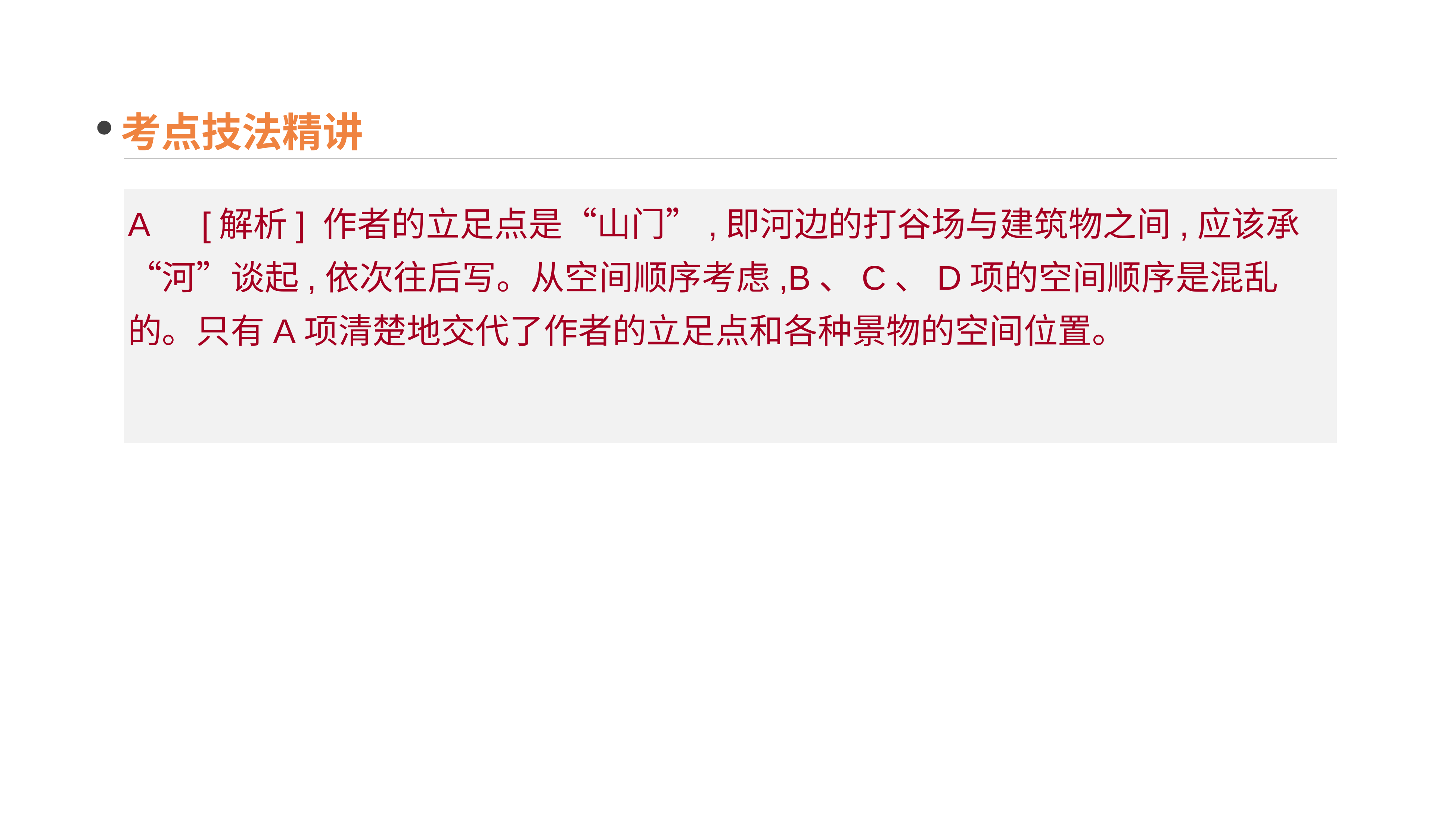

考点技法精讲

A　[解析] 作者的立足点是“山门”,即河边的打谷场与建筑物之间,应该承“河”谈起,依次往后写。从空间顺序考虑,B、C、D项的空间顺序是混乱的。只有A项清楚地交代了作者的立足点和各种景物的空间位置。